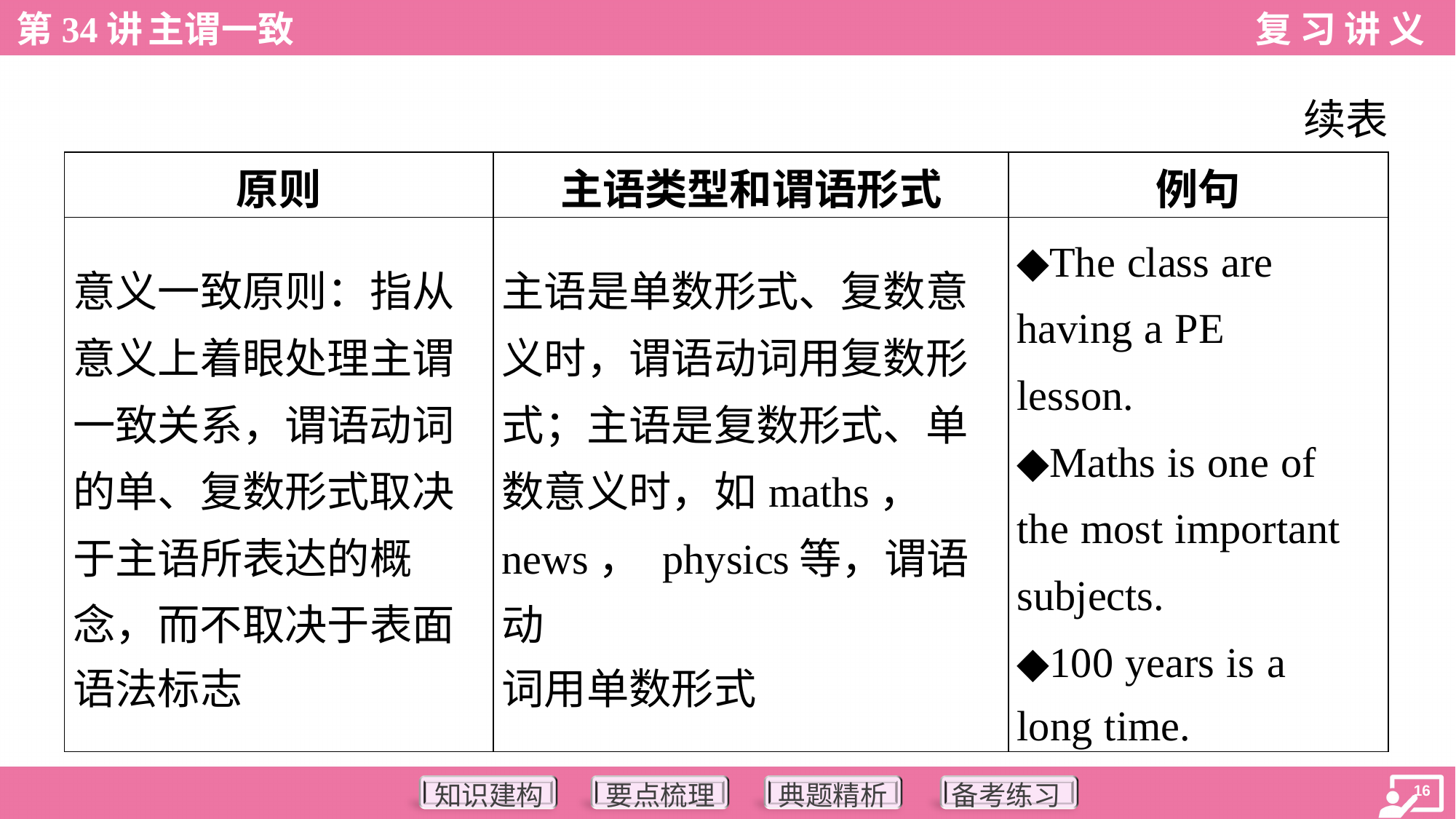

续表
| 原则 | 主语类型和谓语形式 | 例句 |
| --- | --- | --- |
| 意义一致原则：指从 意义上着眼处理主谓 一致关系，谓语动词 的单、复数形式取决 于主语所表达的概 念，而不取决于表面 语法标志 | 主语是单数形式、复数意 义时，谓语动词用复数形 式；主语是复数形式、单 数意义时，如maths， news， physics等，谓语动 词用单数形式 | ◆The class are having a PE lesson. ◆Maths is one of the most important subjects. ◆100 years is a long time. |